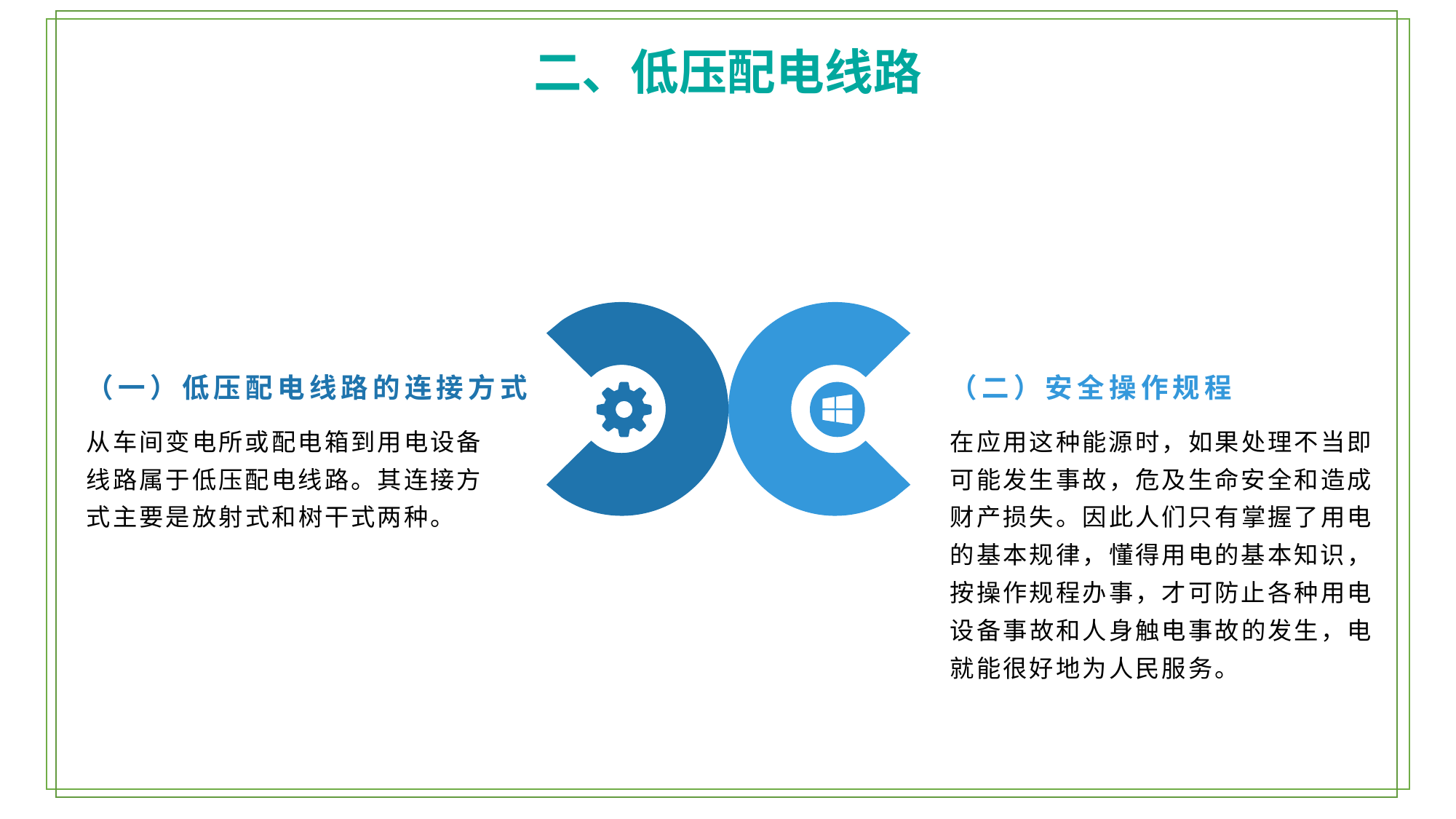

二、低压配电线路

（一）低压配电线路的连接方式
（二）安全操作规程

在应用这种能源时，如果处理不当即可能发生事故，危及生命安全和造成财产损失。因此人们只有掌握了用电的基本规律，懂得用电的基本知识，按操作规程办事，才可防止各种用电设备事故和人身触电事故的发生，电就能很好地为人民服务。
从车间变电所或配电箱到用电设备线路属于低压配电线路。其连接方式主要是放射式和树干式两种。